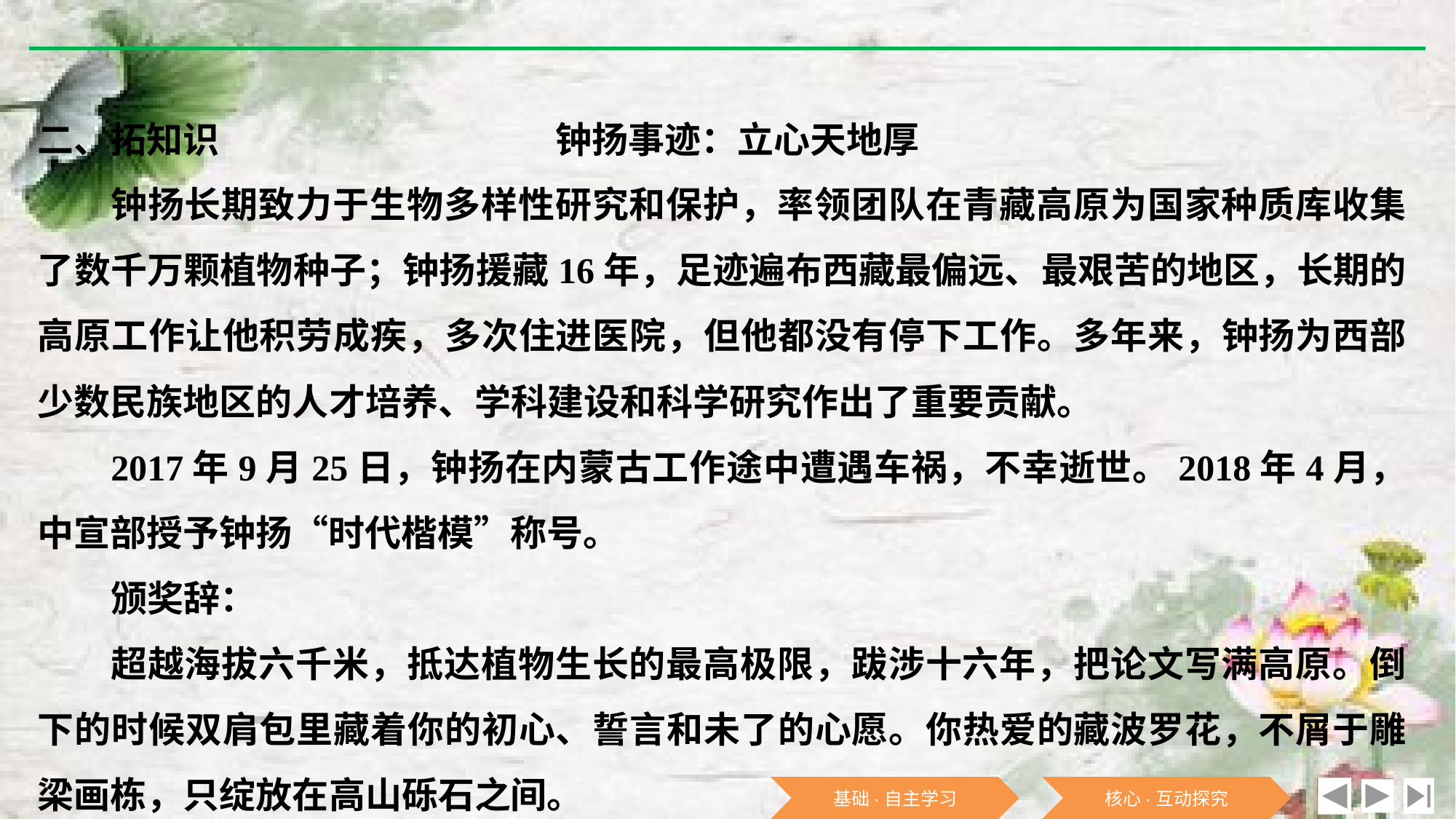

二、拓知识                                         钟扬事迹：立心天地厚
钟扬长期致力于生物多样性研究和保护，率领团队在青藏高原为国家种质库收集了数千万颗植物种子；钟扬援藏16年，足迹遍布西藏最偏远、最艰苦的地区，长期的高原工作让他积劳成疾，多次住进医院，但他都没有停下工作。多年来，钟扬为西部少数民族地区的人才培养、学科建设和科学研究作出了重要贡献。
2017年9月25日，钟扬在内蒙古工作途中遭遇车祸，不幸逝世。2018年4月，中宣部授予钟扬“时代楷模”称号。
颁奖辞：
超越海拔六千米，抵达植物生长的最高极限，跋涉十六年，把论文写满高原。倒下的时候双肩包里藏着你的初心、誓言和未了的心愿。你热爱的藏波罗花，不屑于雕梁画栋，只绽放在高山砾石之间。